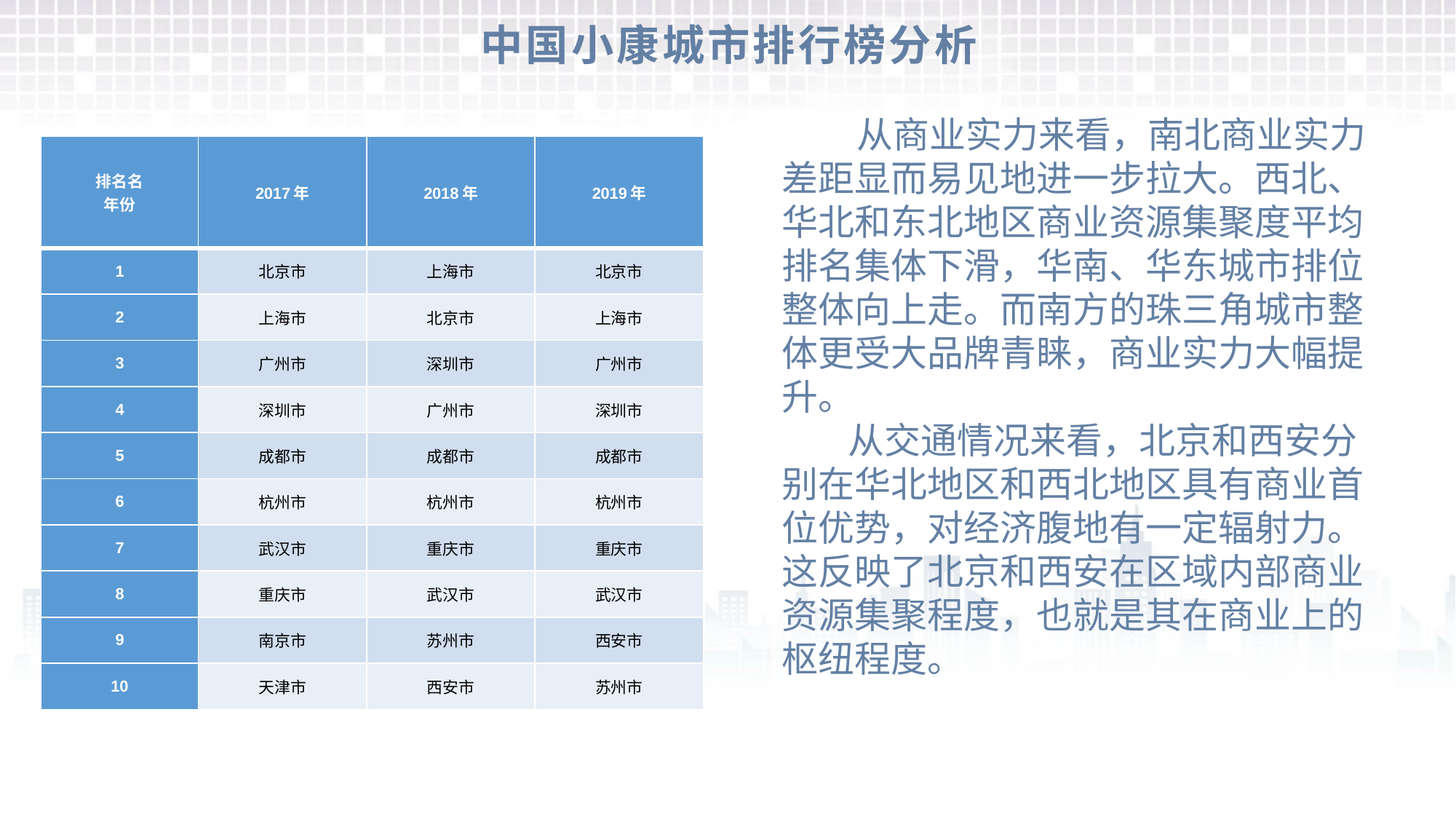

# 中国小康城市排行榜分析
          从商业实力来看，南北商业实力差距显而易见地进一步拉大。西北、华北和东北地区商业资源集聚度平均排名集体下滑，华南、华东城市排位整体向上走。而南方的珠三角城市整体更受大品牌青睐，商业实力大幅提升。
       从交通情况来看，北京和西安分别在华北地区和西北地区具有商业首位优势，对经济腹地有一定辐射力。这反映了北京和西安在区域内部商业资源集聚程度，也就是其在商业上的枢纽程度。

| 排名名 年份 | 2017年 | 2018年 | 2019年 |
| --- | --- | --- | --- |
| 1 | 北京市 | 上海市 | 北京市 |
| 2 | 上海市 | 北京市 | 上海市 |
| 3 | 广州市 | 深圳市 | 广州市 |
| 4 | 深圳市 | 广州市 | 深圳市 |
| 5 | 成都市 | 成都市 | 成都市 |
| 6 | 杭州市 | 杭州市 | 杭州市 |
| 7 | 武汉市 | 重庆市 | 重庆市 |
| 8 | 重庆市 | 武汉市 | 武汉市 |
| 9 | 南京市 | 苏州市 | 西安市 |
| 10 | 天津市 | 西安市 | 苏州市 |